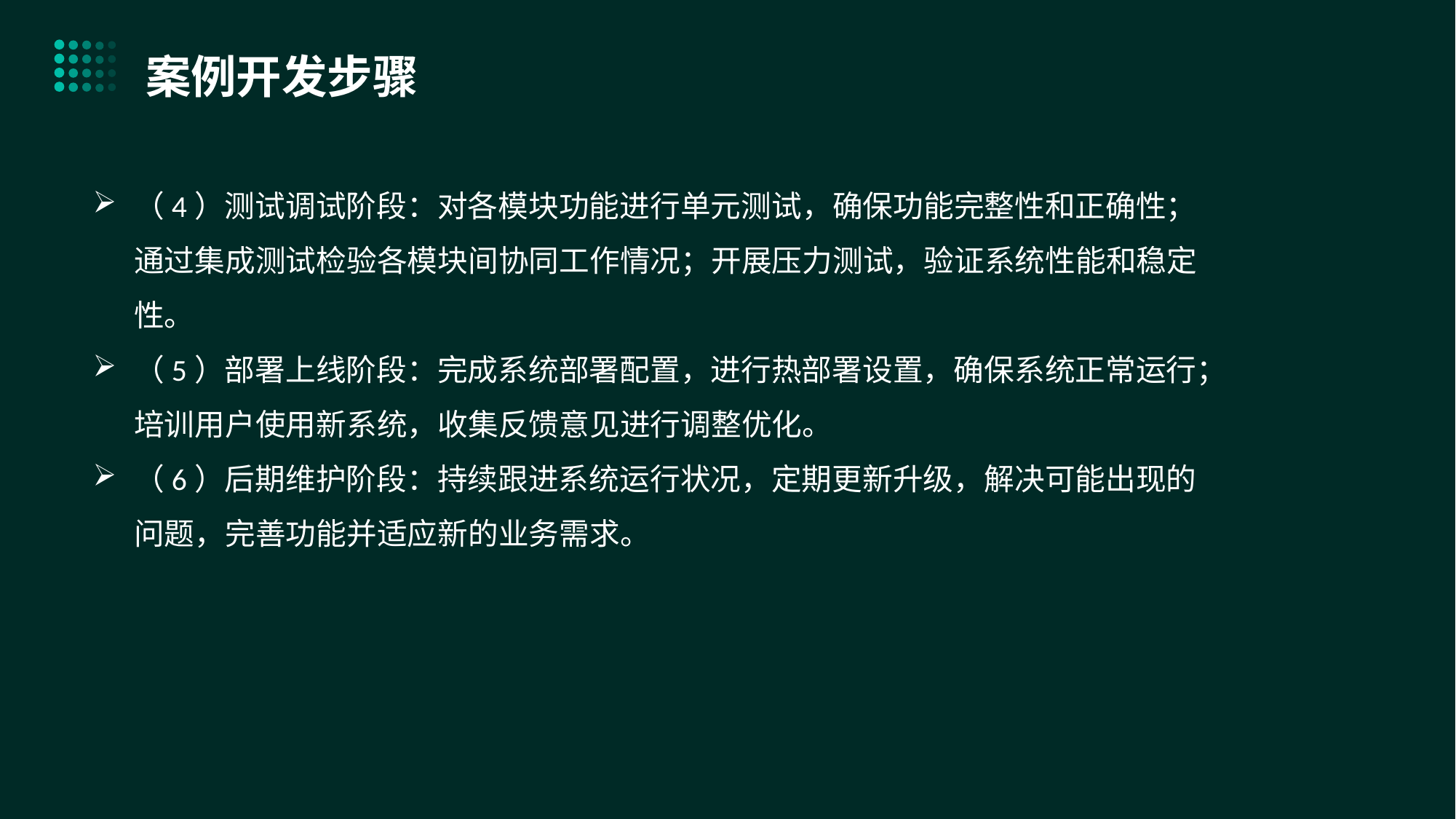

案例开发步骤

（4）测试调试阶段：对各模块功能进行单元测试，确保功能完整性和正确性；通过集成测试检验各模块间协同工作情况；开展压力测试，验证系统性能和稳定性。
（5）部署上线阶段：完成系统部署配置，进行热部署设置，确保系统正常运行；培训用户使用新系统，收集反馈意见进行调整优化。
（6）后期维护阶段：持续跟进系统运行状况，定期更新升级，解决可能出现的问题，完善功能并适应新的业务需求。